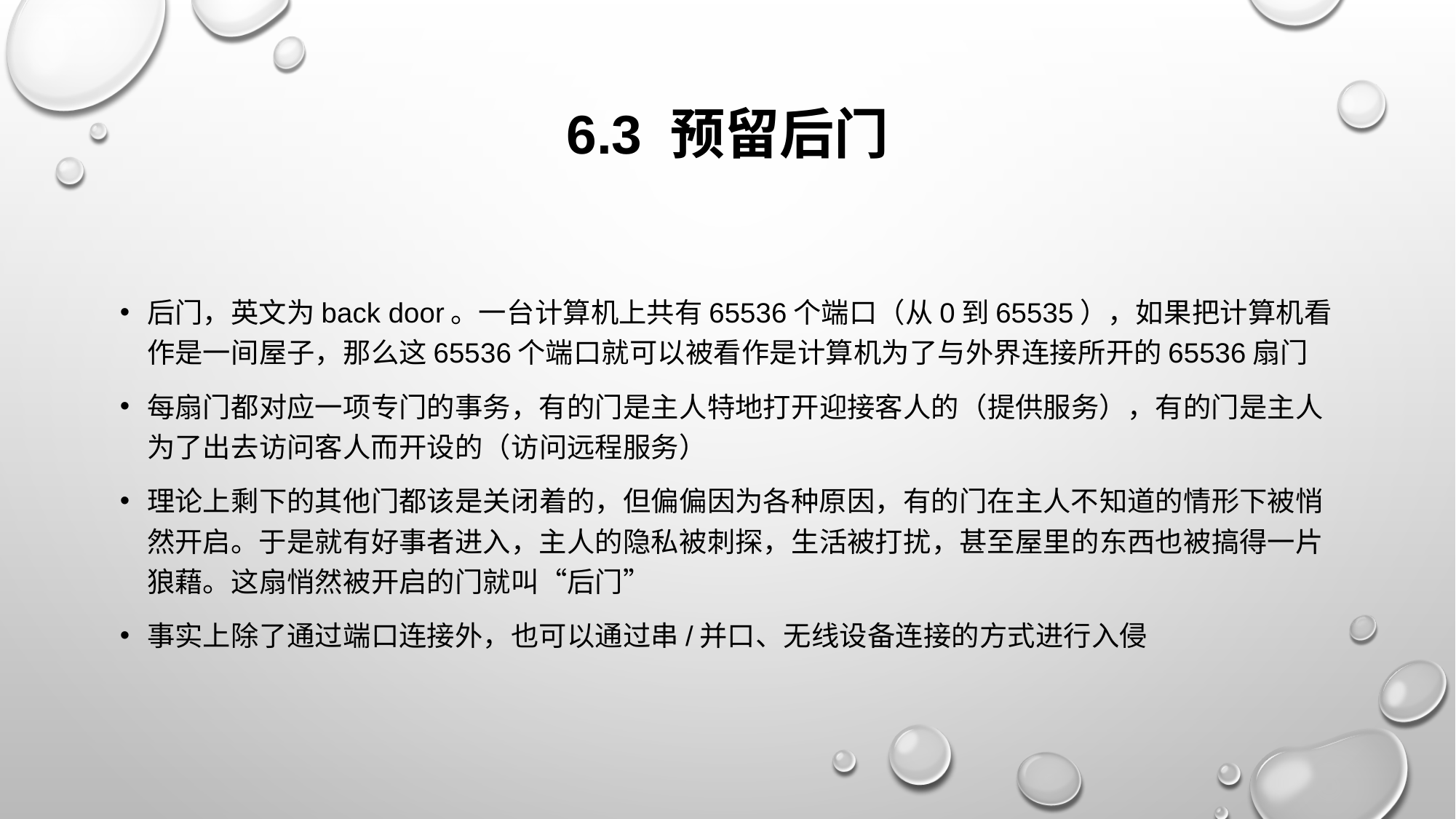

# 6.3 预留后门
后门，英文为back door。一台计算机上共有65536个端口（从0到65535），如果把计算机看作是一间屋子，那么这65536个端口就可以被看作是计算机为了与外界连接所开的65536扇门
每扇门都对应一项专门的事务，有的门是主人特地打开迎接客人的（提供服务），有的门是主人为了出去访问客人而开设的（访问远程服务）
理论上剩下的其他门都该是关闭着的，但偏偏因为各种原因，有的门在主人不知道的情形下被悄然开启。于是就有好事者进入，主人的隐私被刺探，生活被打扰，甚至屋里的东西也被搞得一片狼藉。这扇悄然被开启的门就叫“后门”
事实上除了通过端口连接外，也可以通过串/并口、无线设备连接的方式进行入侵